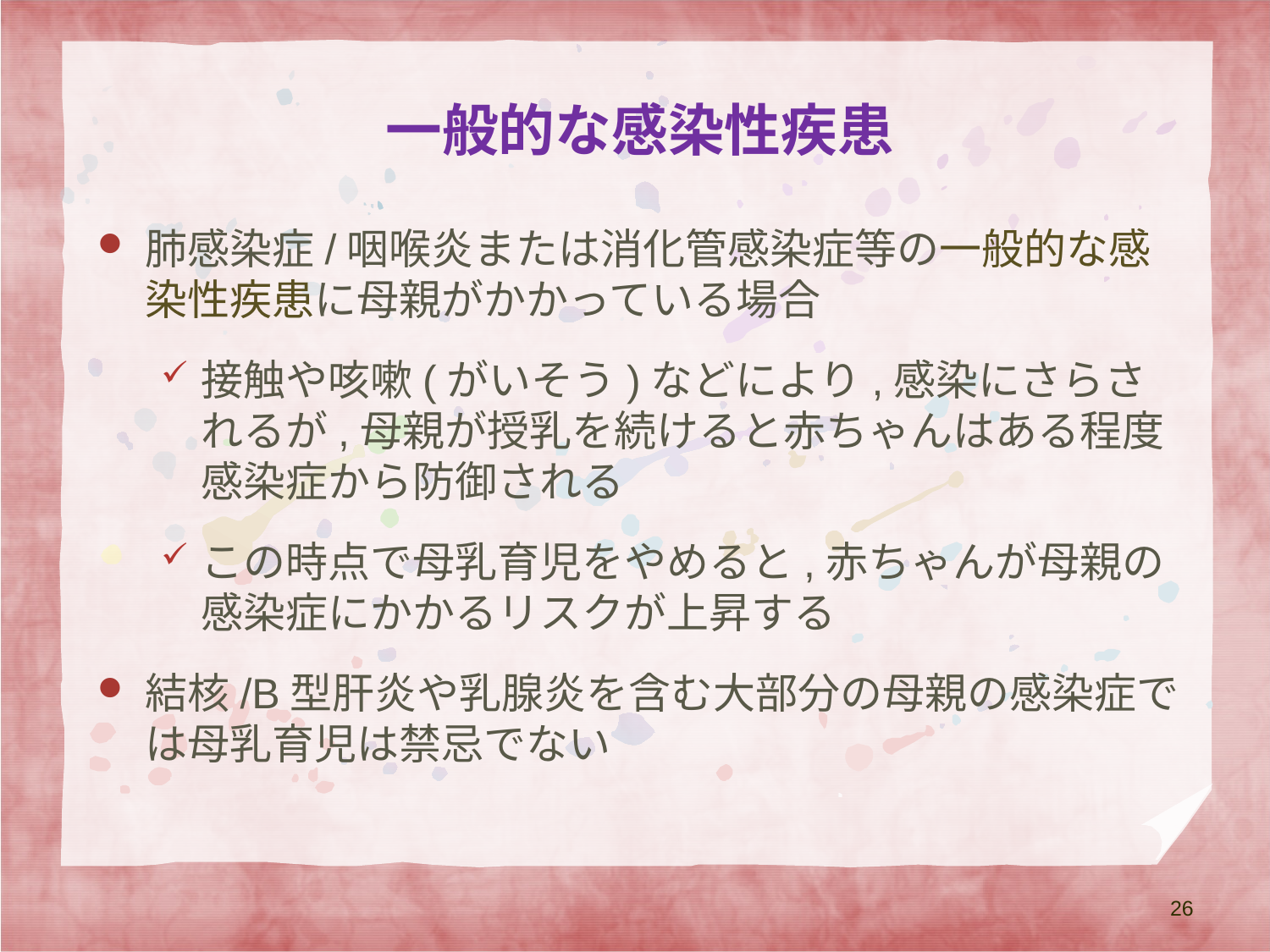

# 一般的な感染性疾患
肺感染症/咽喉炎または消化管感染症等の一般的な感染性疾患に母親がかかっている場合
接触や咳嗽(がいそう)などにより,感染にさらされるが,母親が授乳を続けると赤ちゃんはある程度感染症から防御される
この時点で母乳育児をやめると,赤ちゃんが母親の感染症にかかるリスクが上昇する
結核/B型肝炎や乳腺炎を含む大部分の母親の感染症では母乳育児は禁忌でない
26